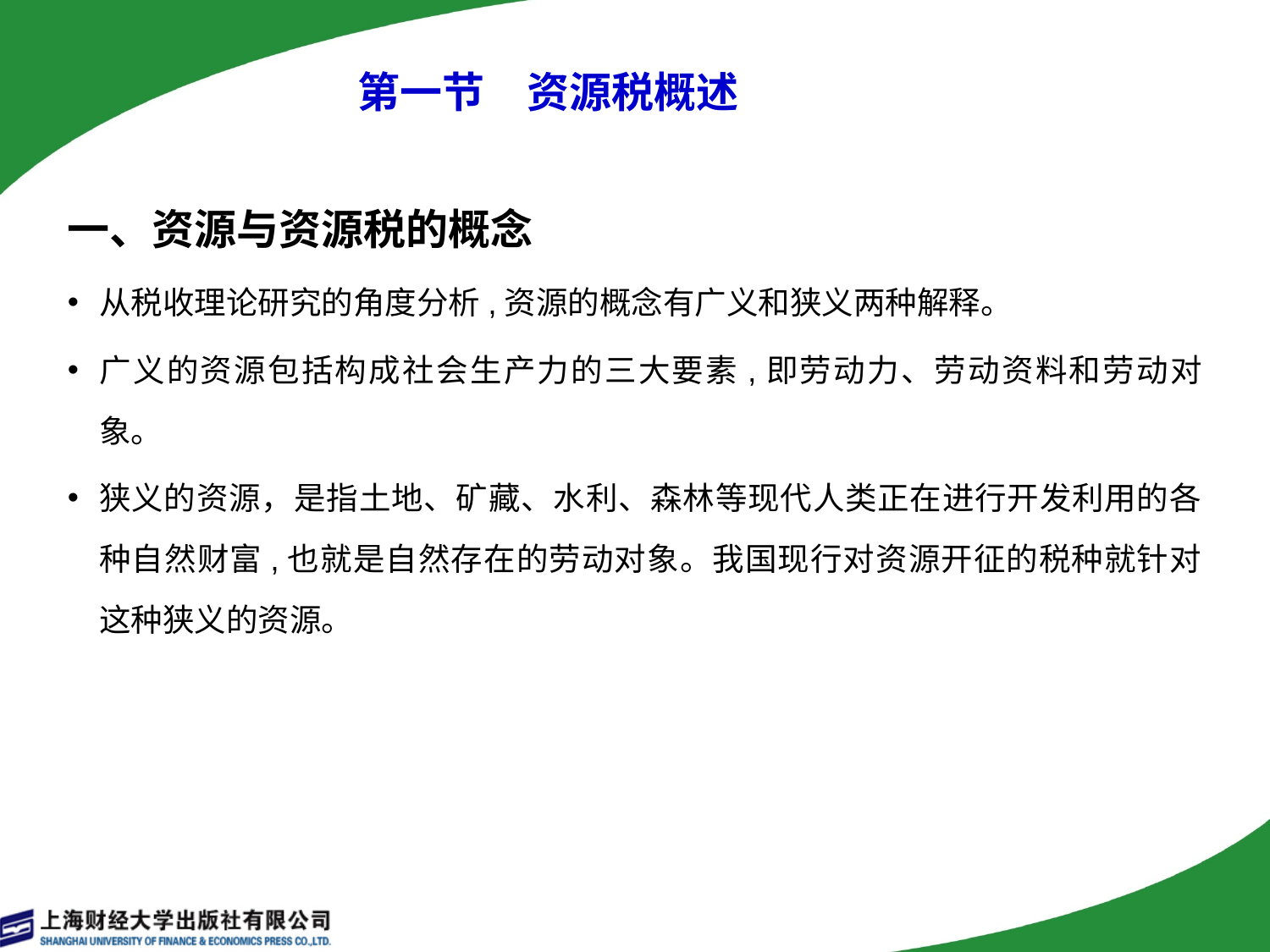

# 第一节　资源税概述
一、资源与资源税的概念
从税收理论研究的角度分析,资源的概念有广义和狭义两种解释。
广义的资源包括构成社会生产力的三大要素,即劳动力、劳动资料和劳动对象。
狭义的资源，是指土地、矿藏、水利、森林等现代人类正在进行开发利用的各种自然财富,也就是自然存在的劳动对象。我国现行对资源开征的税种就针对这种狭义的资源。